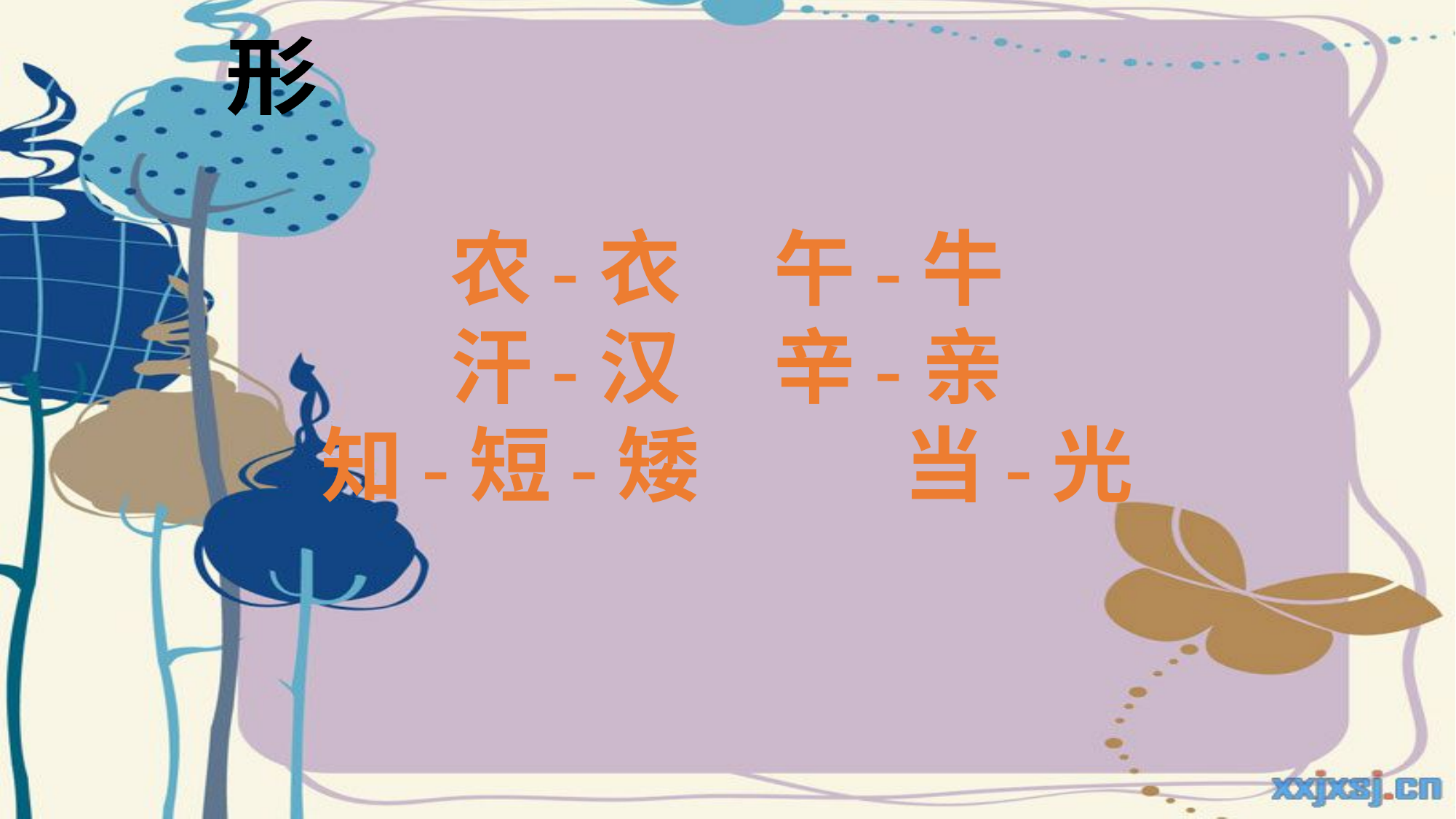

形
农-衣     午-牛
汗-汉     辛-亲
知-短-矮           当-光